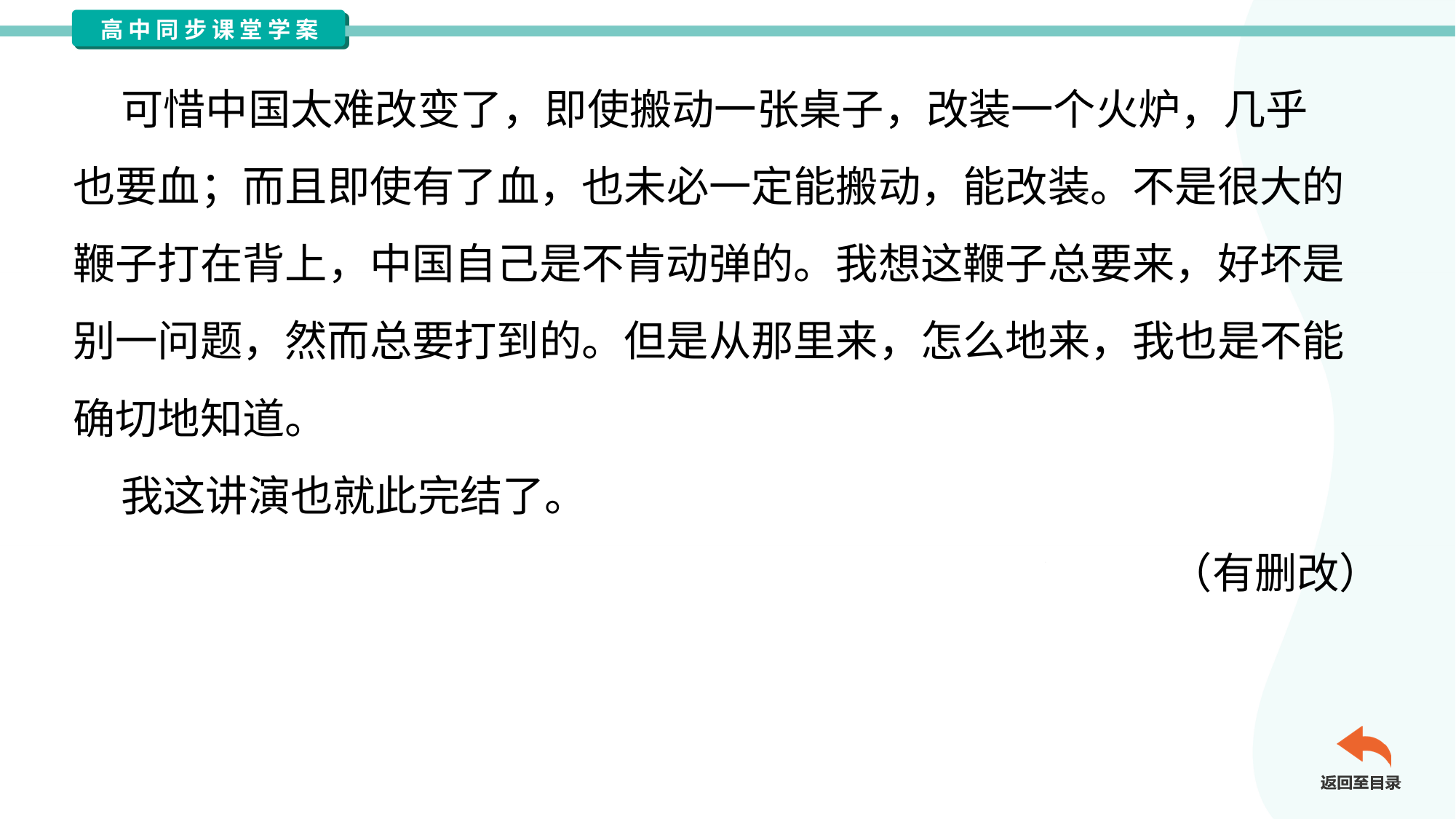

可惜中国太难改变了，即使搬动一张桌子，改装一个火炉，几乎
也要血；而且即使有了血，也未必一定能搬动，能改装。不是很大的
鞭子打在背上，中国自己是不肯动弹的。我想这鞭子总要来，好坏是
别一问题，然而总要打到的。但是从那里来，怎么地来，我也是不能
确切地知道。
    我这讲演也就此完结了。
（有删改）